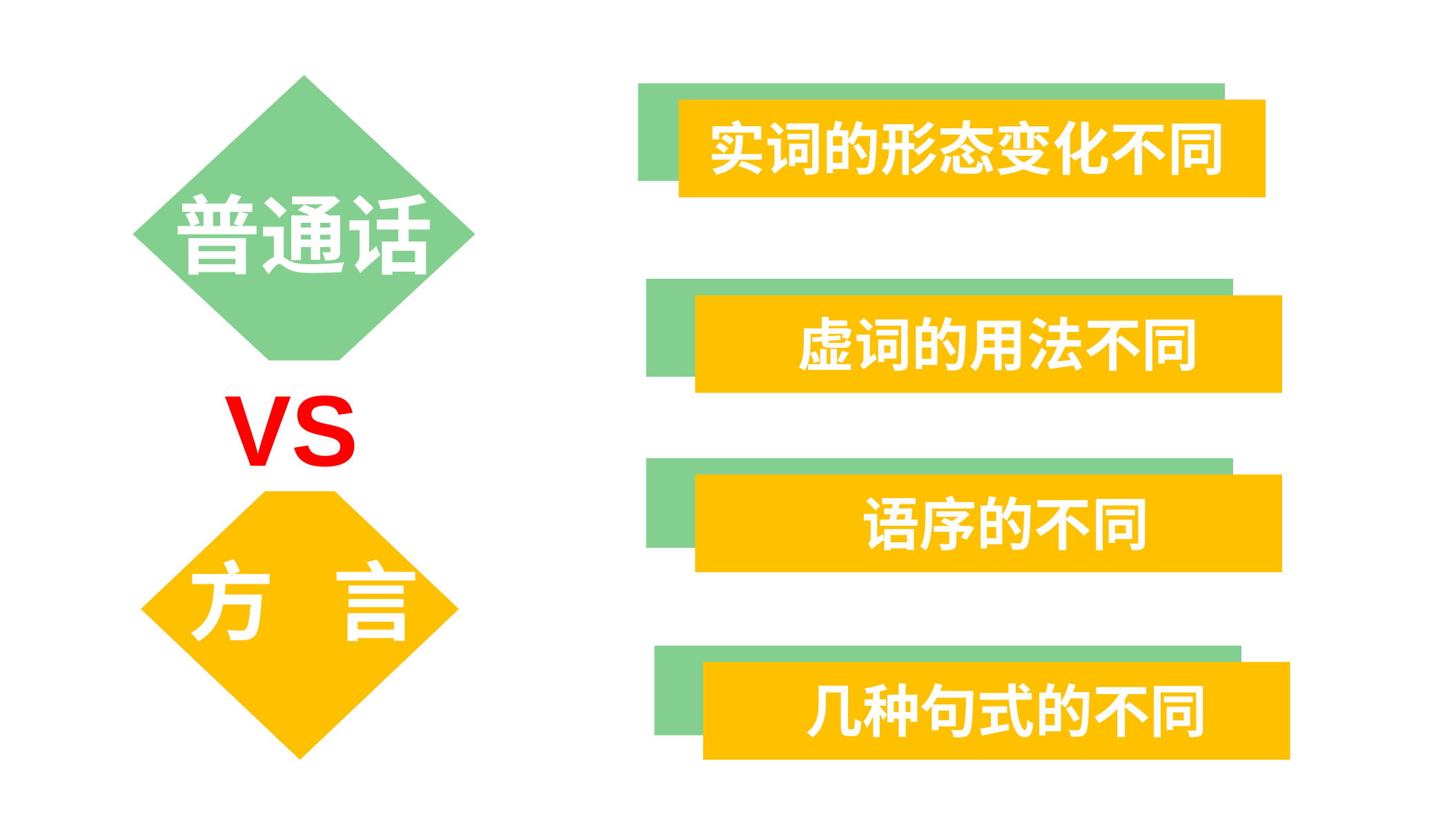

实词的形态变化不同
普通话

虚词的用法不同
VS

语序的不同
方   言

几种句式的不同